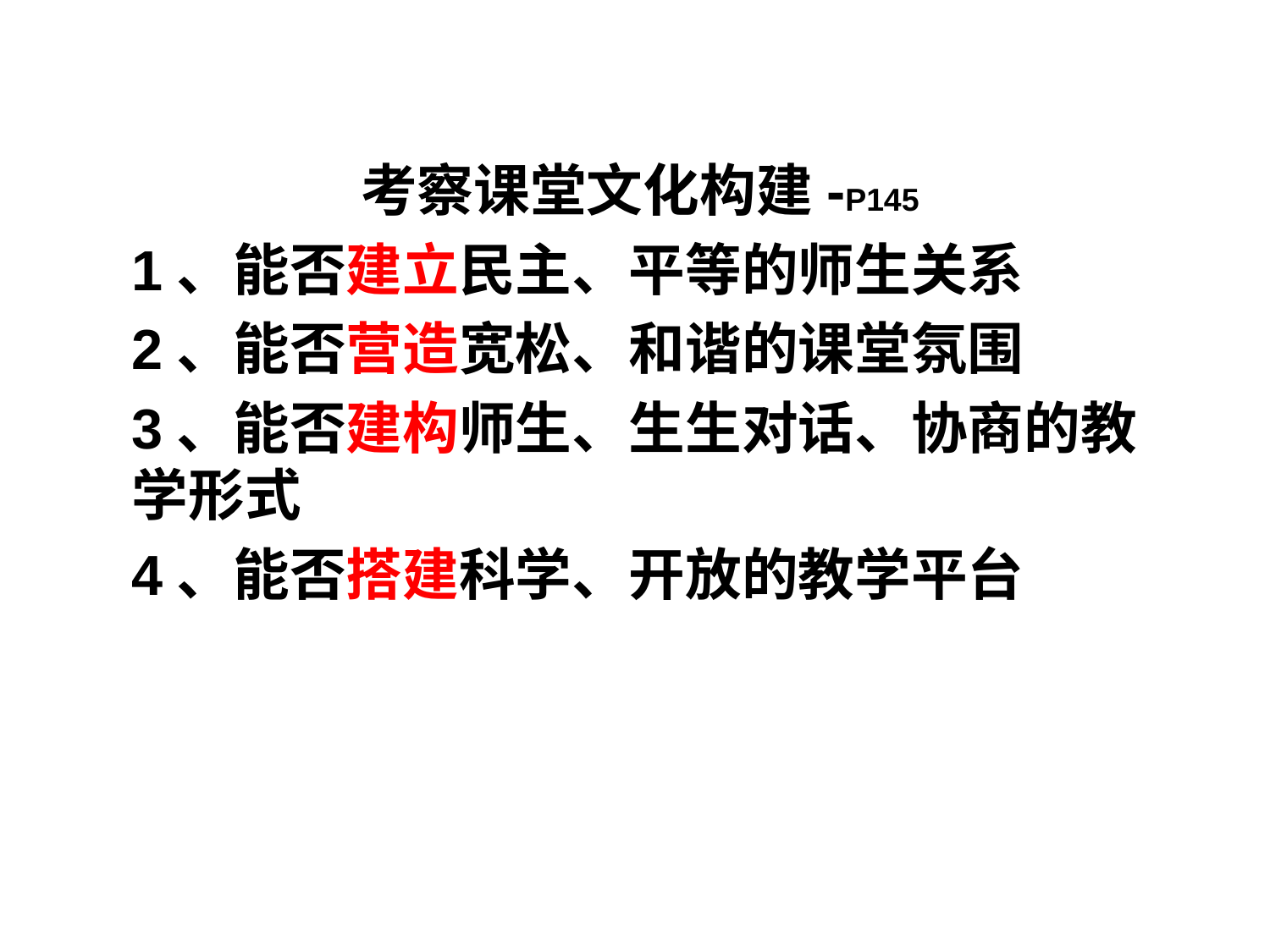

考察课堂文化构建-P145
1、能否建立民主、平等的师生关系
2、能否营造宽松、和谐的课堂氛围
3、能否建构师生、生生对话、协商的教学形式
4、能否搭建科学、开放的教学平台